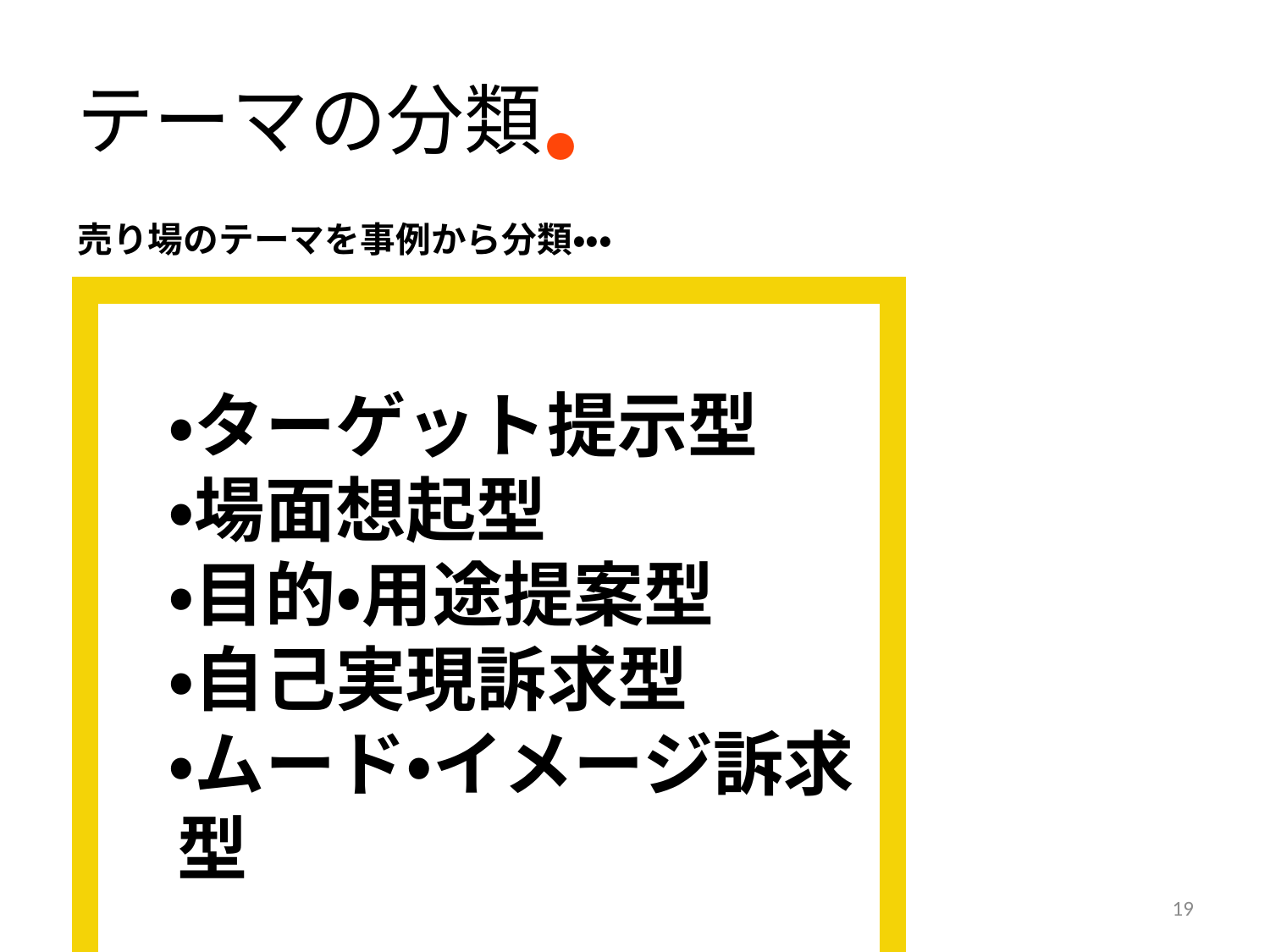

# テーマの分類
・
売り場のテーマを事例から分類・・・

　・ターゲット提示型
　・場面想起型
　・目的・用途提案型
　・自己実現訴求型
　・ムード・イメージ訴求型

19